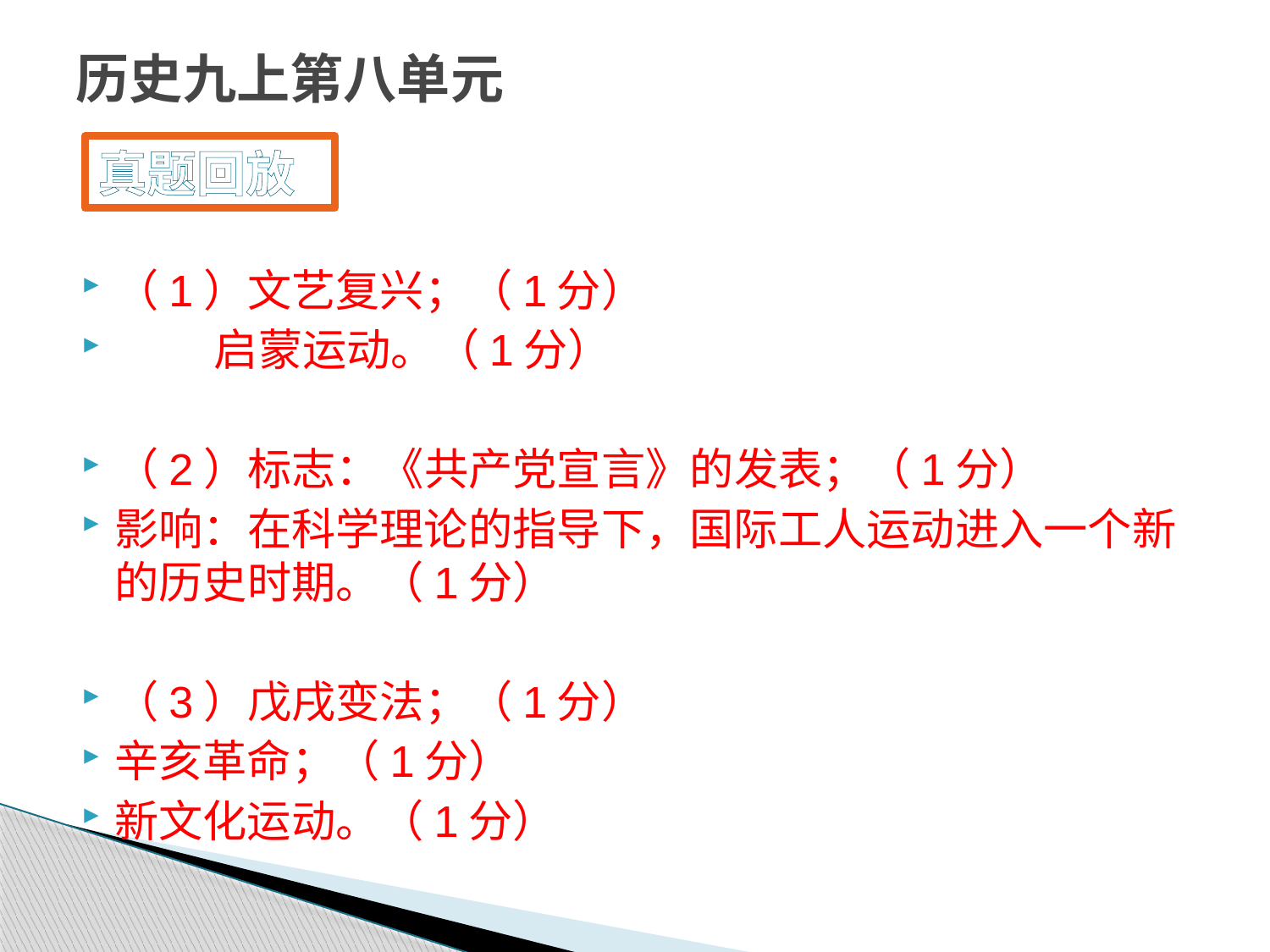

# 历史九上第八单元
真题回放
（1）文艺复兴；（1分）
         启蒙运动。（1分）

（2）标志：《共产党宣言》的发表；（1分）
影响：在科学理论的指导下，国际工人运动进入一个新的历史时期。（1分）

（3）戊戌变法；（1分）
辛亥革命；（1分）
新文化运动。（1分）